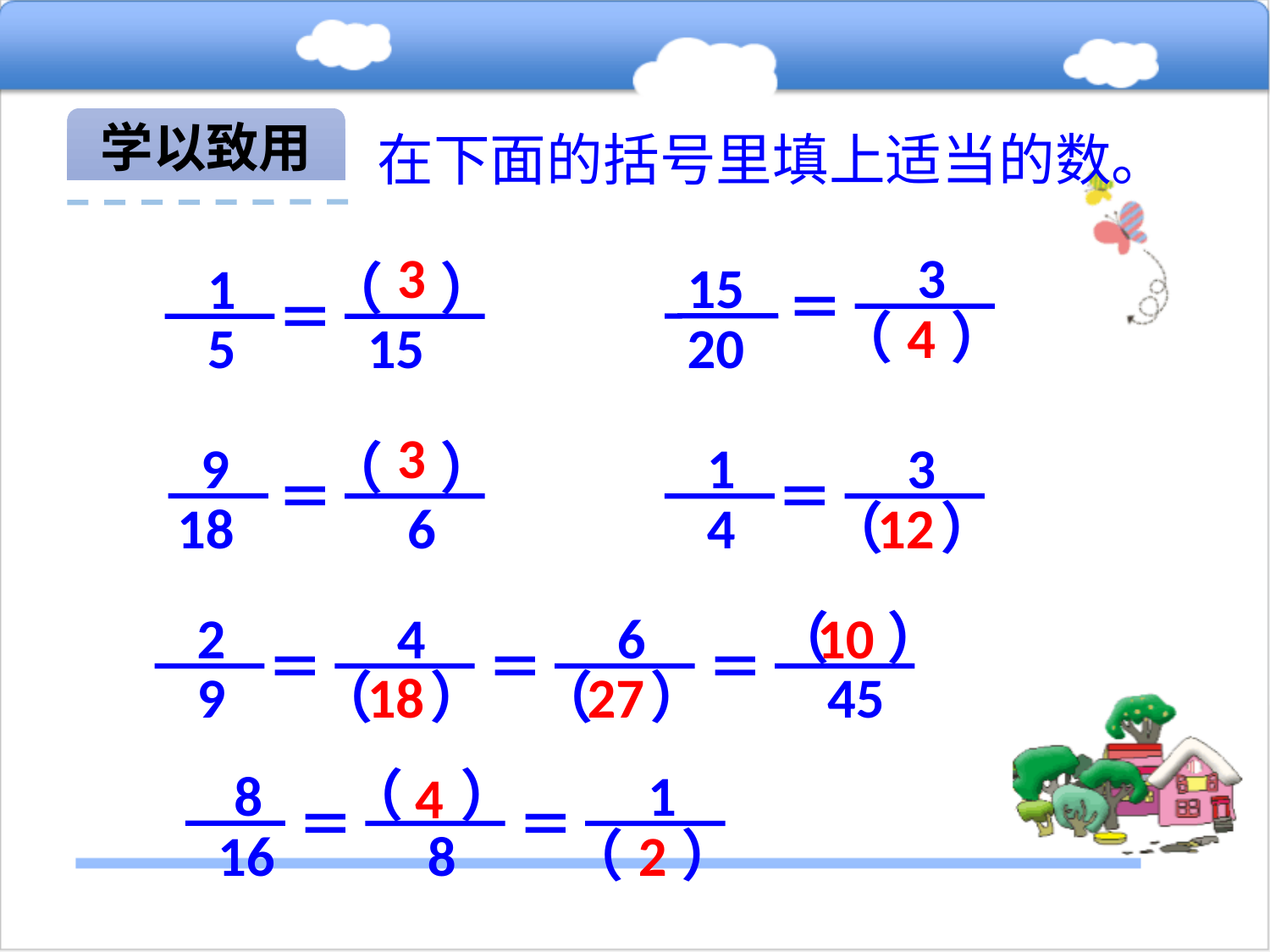

学以致用
在下面的括号里填上适当的数。
3
　3
15
＝
（　）
20

1
5

（　）
＝
4
15

3
9
18

（　）
＝
　6

1
4

　3
＝
（　）

12
2
9

　4
　6
　（　）
＝
＝
＝
（　）
（　）
　45

10
18
27
　　8
（　）
　1
＝
＝
　16
　8
（　）

4
2